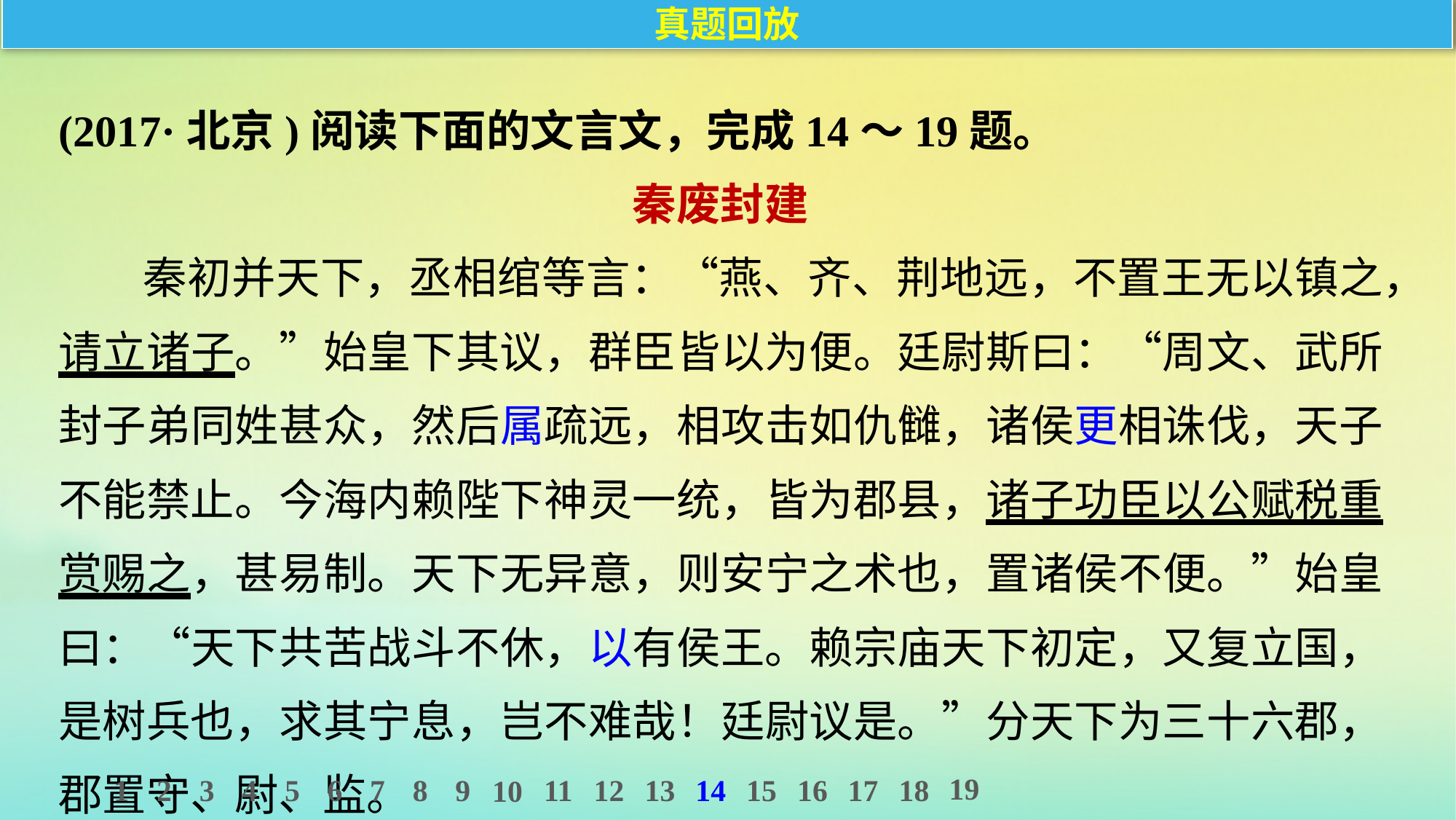

真题回放
(2017·北京)阅读下面的文言文，完成14～19题。
秦废封建
秦初并天下，丞相绾等言：“燕、齐、荆地远，不置王无以镇之，请立诸子。”始皇下其议，群臣皆以为便。廷尉斯曰：“周文、武所封子弟同姓甚众，然后属疏远，相攻击如仇雠，诸侯更相诛伐，天子不能禁止。今海内赖陛下神灵一统，皆为郡县，诸子功臣以公赋税重赏赐之，甚易制。天下无异意，则安宁之术也，置诸侯不便。”始皇曰：“天下共苦战斗不休，以有侯王。赖宗庙天下初定，又复立国，是树兵也，求其宁息，岂不难哉！廷尉议是。”分天下为三十六郡，郡置守、尉、监。
19
1
2
3
4
5
6
7
8
9
11
12
13
14
15
16
17
18
10